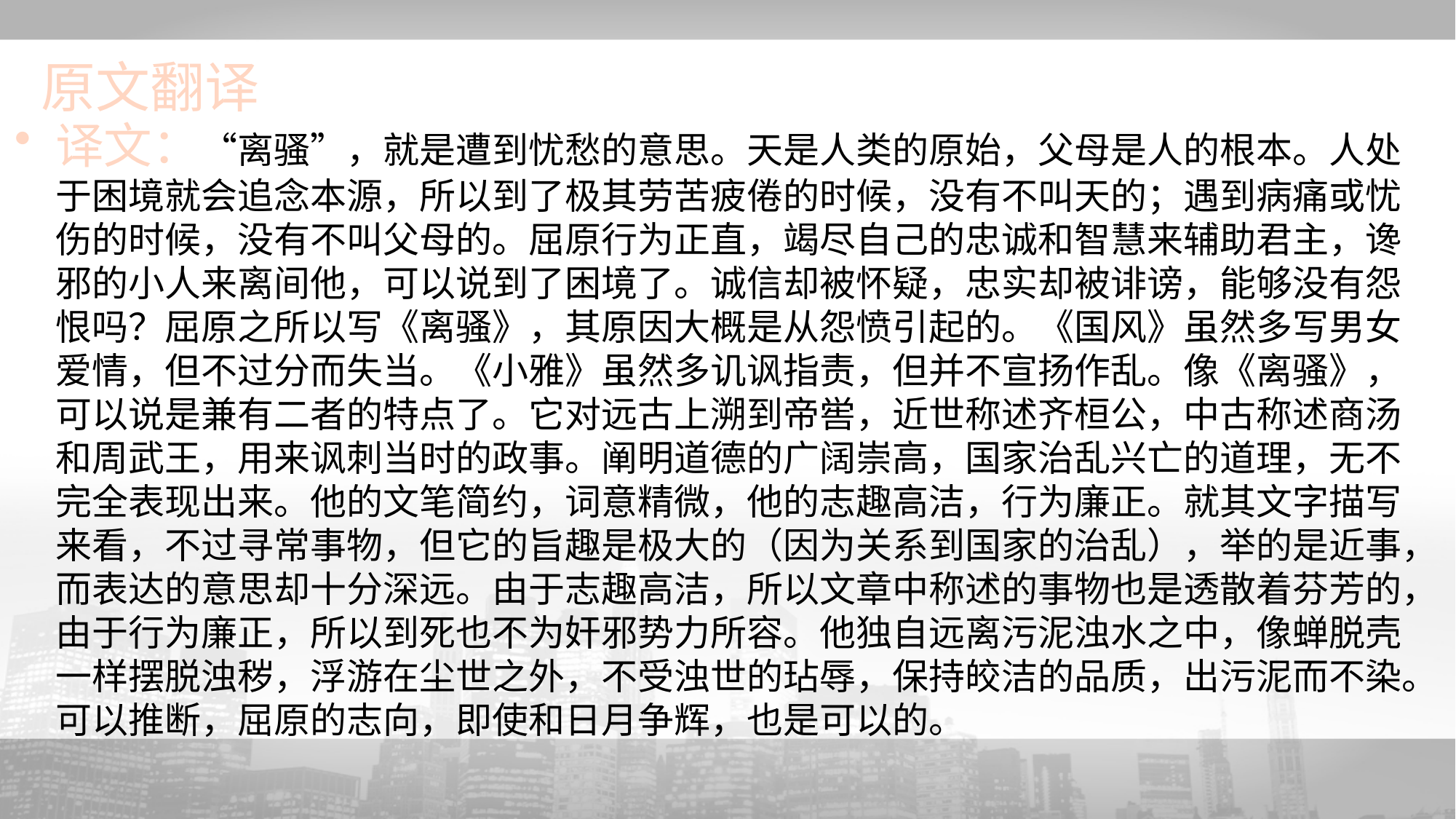

译文：“离骚”，就是遭到忧愁的意思。天是人类的原始，父母是人的根本。人处于困境就会追念本源，所以到了极其劳苦疲倦的时候，没有不叫天的；遇到病痛或忧伤的时候，没有不叫父母的。屈原行为正直，竭尽自己的忠诚和智慧来辅助君主，谗邪的小人来离间他，可以说到了困境了。诚信却被怀疑，忠实却被诽谤，能够没有怨恨吗？屈原之所以写《离骚》，其原因大概是从怨愤引起的。《国风》虽然多写男女爱情，但不过分而失当。《小雅》虽然多讥讽指责，但并不宣扬作乱。像《离骚》，可以说是兼有二者的特点了。它对远古上溯到帝喾，近世称述齐桓公，中古称述商汤和周武王，用来讽刺当时的政事。阐明道德的广阔崇高，国家治乱兴亡的道理，无不完全表现出来。他的文笔简约，词意精微，他的志趣高洁，行为廉正。就其文字描写来看，不过寻常事物，但它的旨趣是极大的（因为关系到国家的治乱），举的是近事，而表达的意思却十分深远。由于志趣高洁，所以文章中称述的事物也是透散着芬芳的，由于行为廉正，所以到死也不为奸邪势力所容。他独自远离污泥浊水之中，像蝉脱壳一样摆脱浊秽，浮游在尘世之外，不受浊世的玷辱，保持皎洁的品质，出污泥而不染。可以推断，屈原的志向，即使和日月争辉，也是可以的。
# 原文翻译